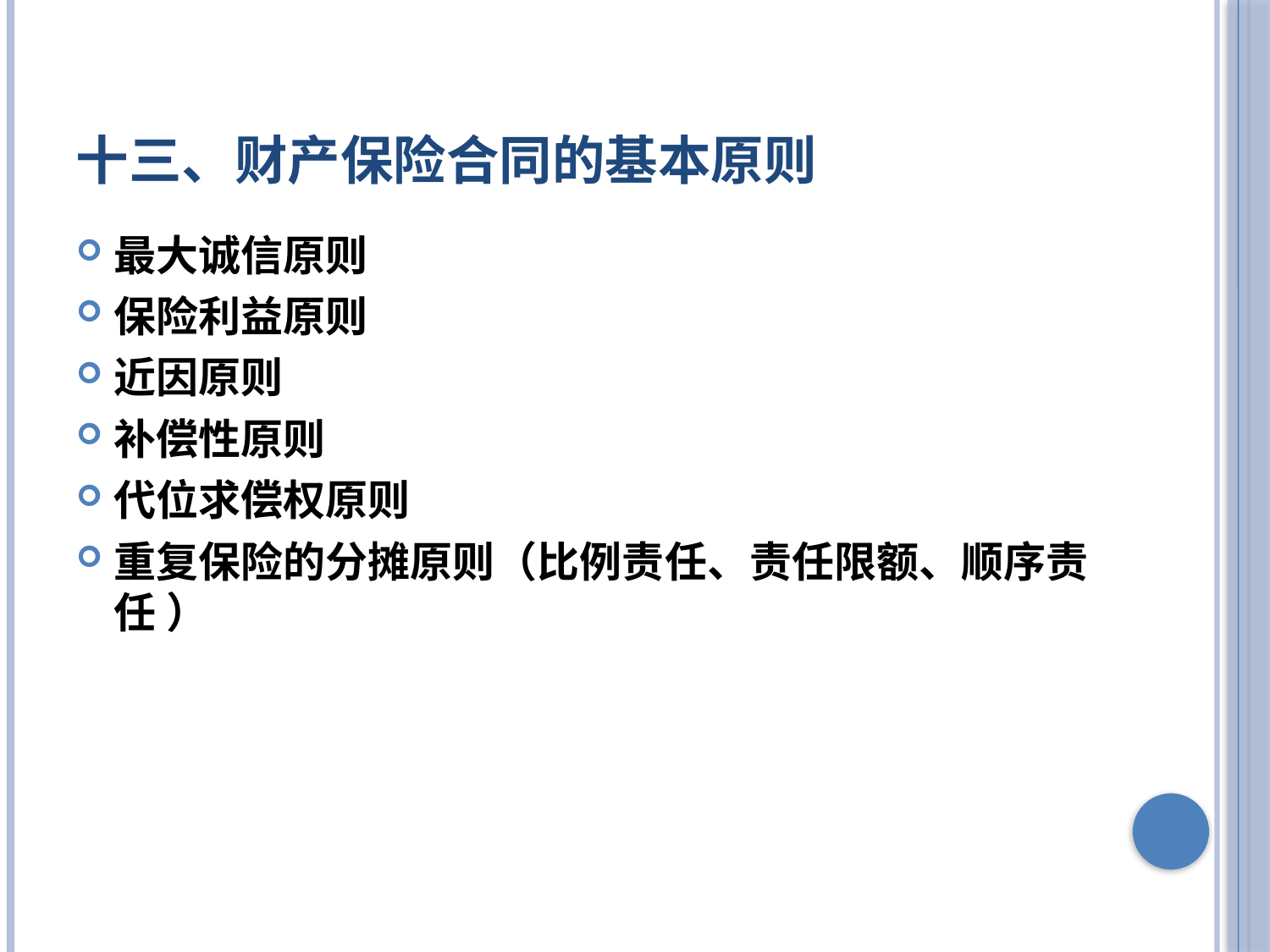

# 十三、财产保险合同的基本原则
最大诚信原则
保险利益原则
近因原则
补偿性原则
代位求偿权原则
重复保险的分摊原则（比例责任、责任限额、顺序责任 ）